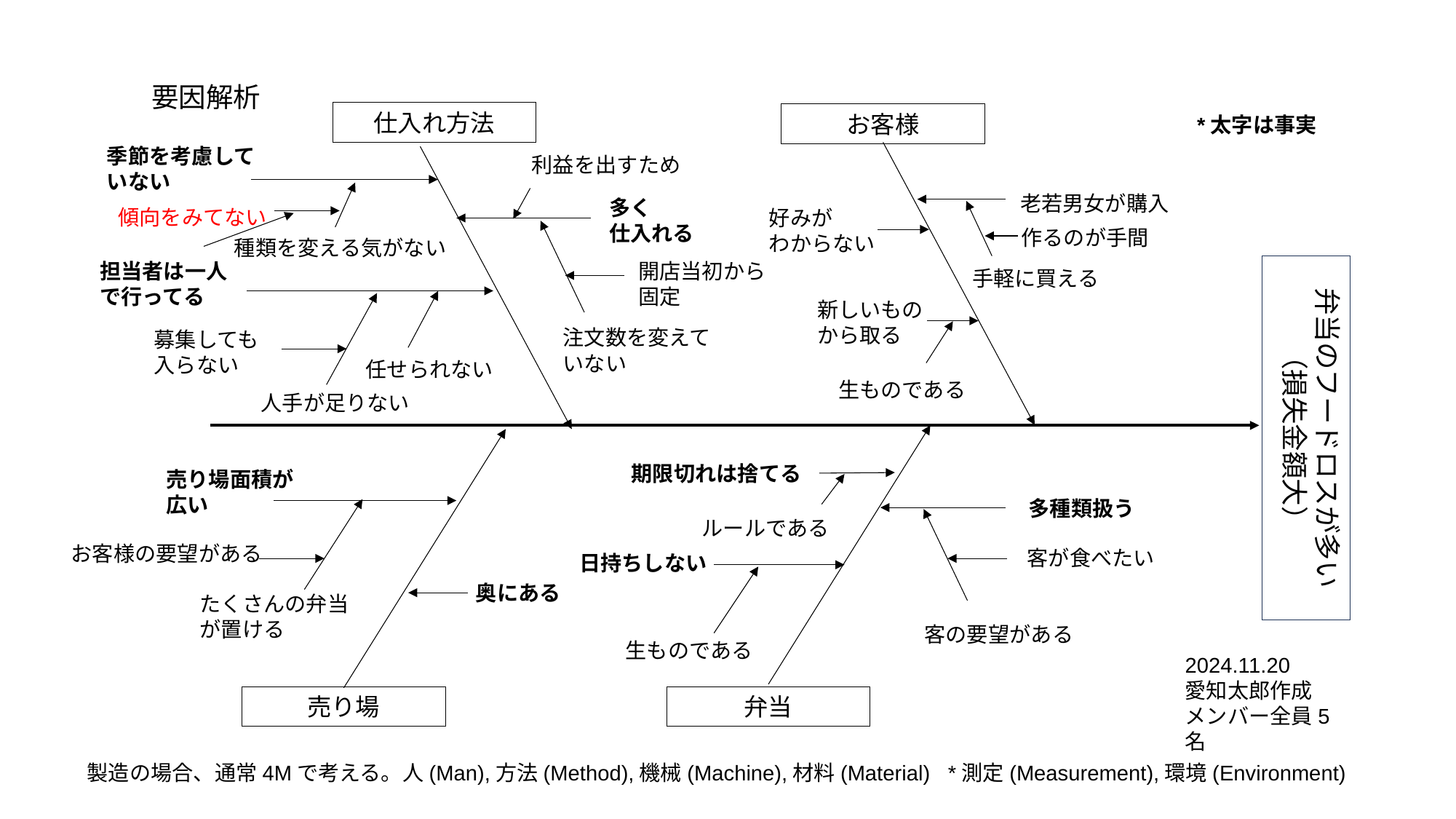

要因解析
仕入れ方法
お客様
*太字は事実
季節を考慮していない
利益を出すため
老若男女が購入
多く
仕入れる
傾向をみてない
好みが
わからない
作るのが手間
種類を変える気がない
開店当初から
固定
担当者は一人
で行ってる
弁当のフードロスが多い（損失金額大）
手軽に買える
新しいものから取る
注文数を変えて
いない
募集しても
入らない
任せられない
生ものである
人手が足りない
期限切れは捨てる
売り場面積が
広い
多種類扱う
ルールである
お客様の要望がある
客が食べたい
日持ちしない
奥にある
たくさんの弁当
が置ける
客の要望がある
生ものである
2024.11.20
愛知太郎作成
メンバー全員5名
売り場
弁当
製造の場合、通常4Mで考える。人(Man),方法(Method),機械(Machine),材料(Material)   *測定(Measurement),環境(Environment)